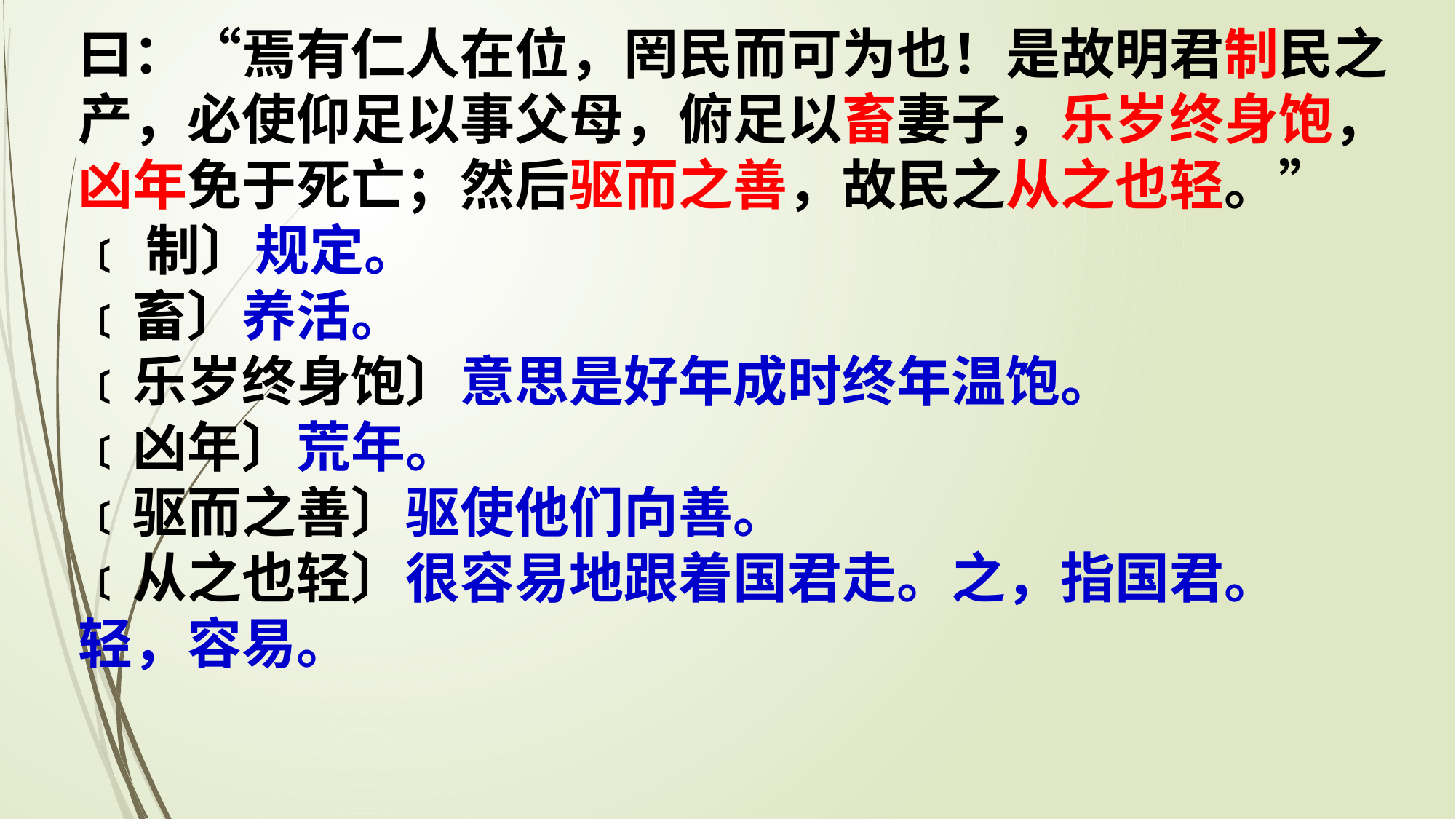

曰：“焉有仁人在位，罔民而可为也！是故明君制民之产，必使仰足以事父母，俯足以畜妻子，乐岁终身饱，凶年免于死亡；然后驱而之善，故民之从之也轻。”
﹝制〕规定。
﹝畜〕养活。
﹝乐岁终身饱〕意思是好年成时终年温饱。
﹝凶年〕荒年。
﹝驱而之善〕驱使他们向善。
﹝从之也轻〕很容易地跟着国君走。之，指国君。
轻，容易。